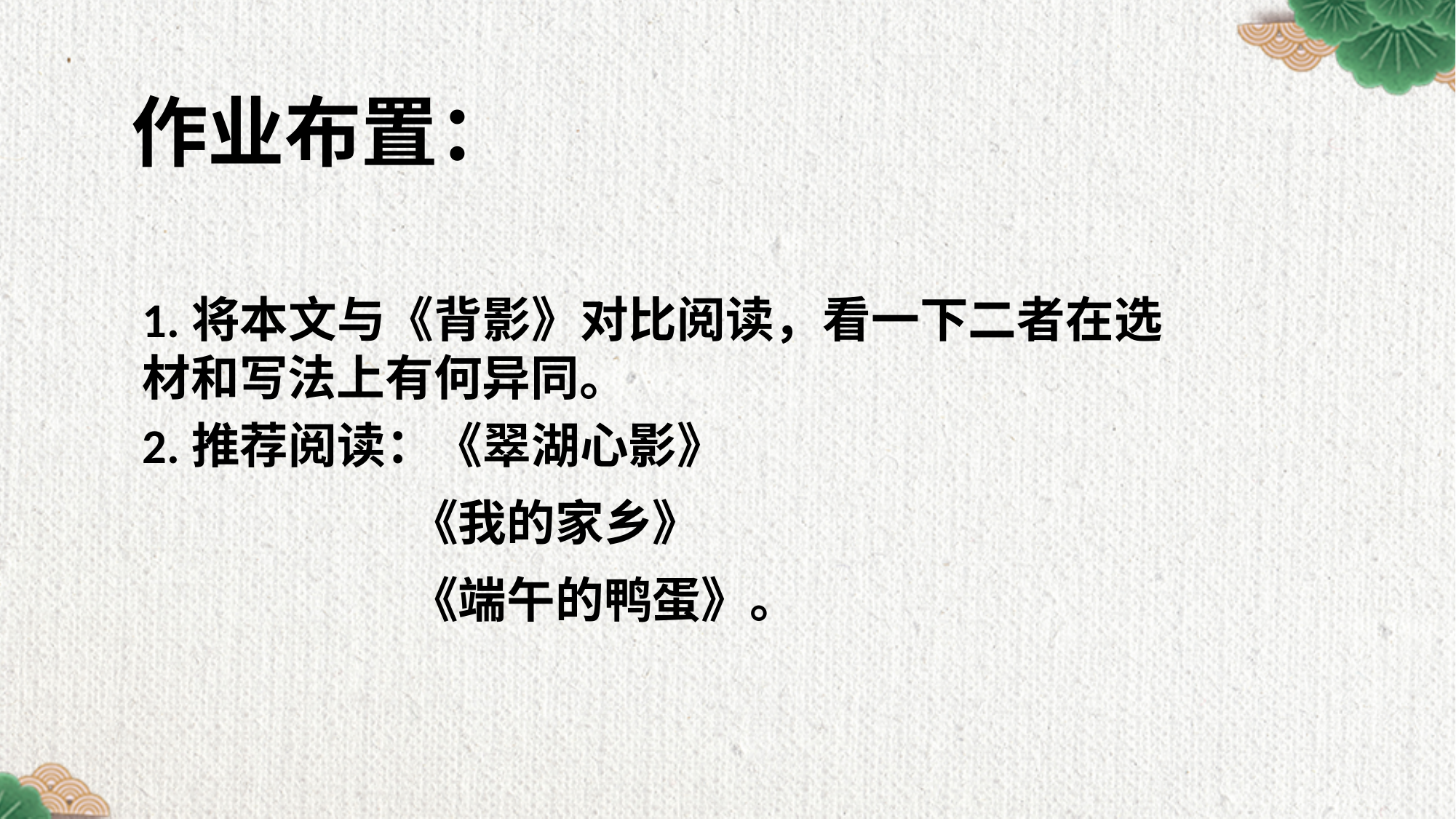

作业布置：
1.将本文与《背影》对比阅读，看一下二者在选材和写法上有何异同。
2.推荐阅读：《翠湖心影》
                   《我的家乡》
                   《端午的鸭蛋》。